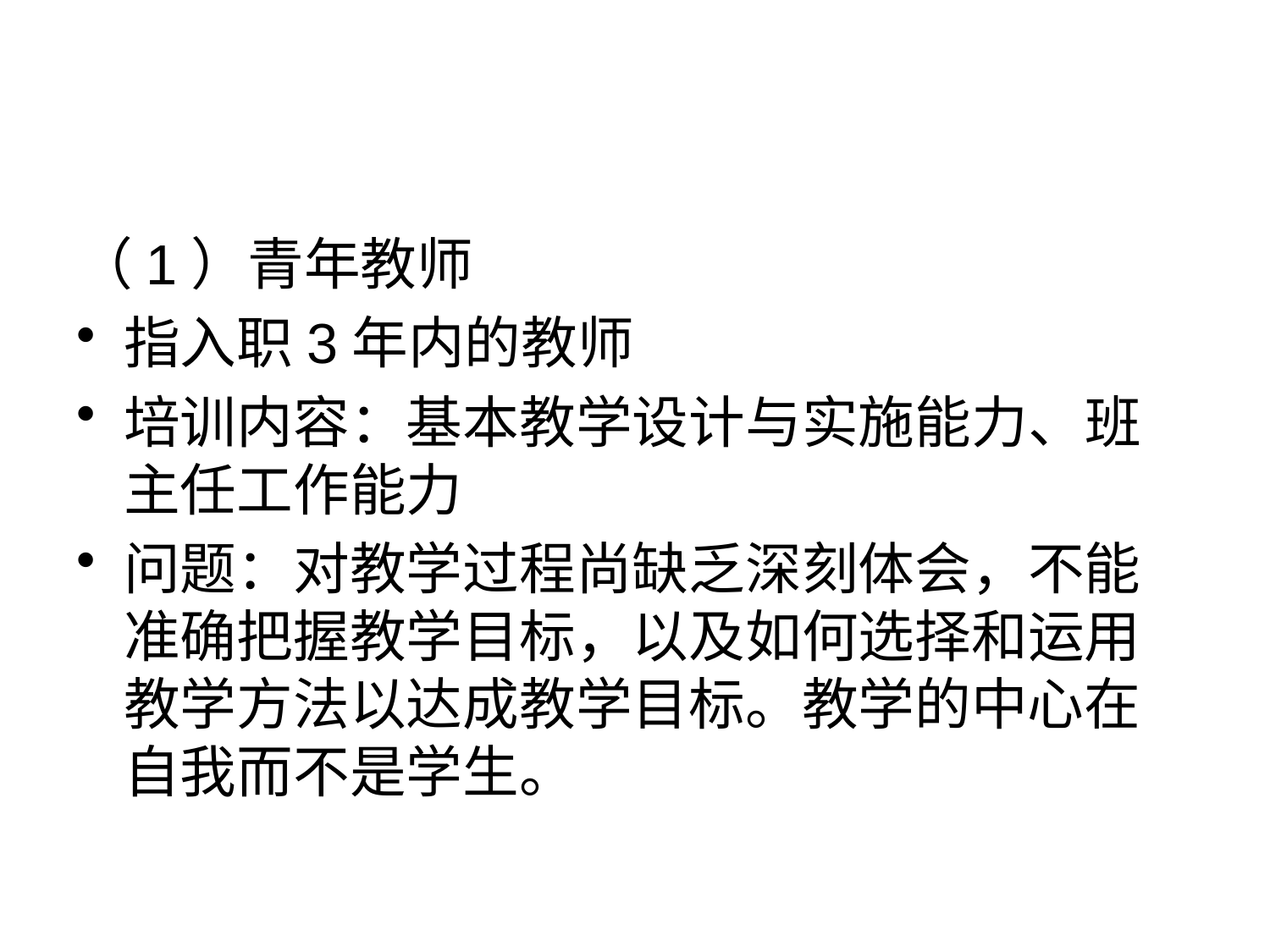

#
（1）青年教师
指入职3年内的教师
培训内容：基本教学设计与实施能力、班主任工作能力
问题：对教学过程尚缺乏深刻体会，不能准确把握教学目标，以及如何选择和运用教学方法以达成教学目标。教学的中心在自我而不是学生。